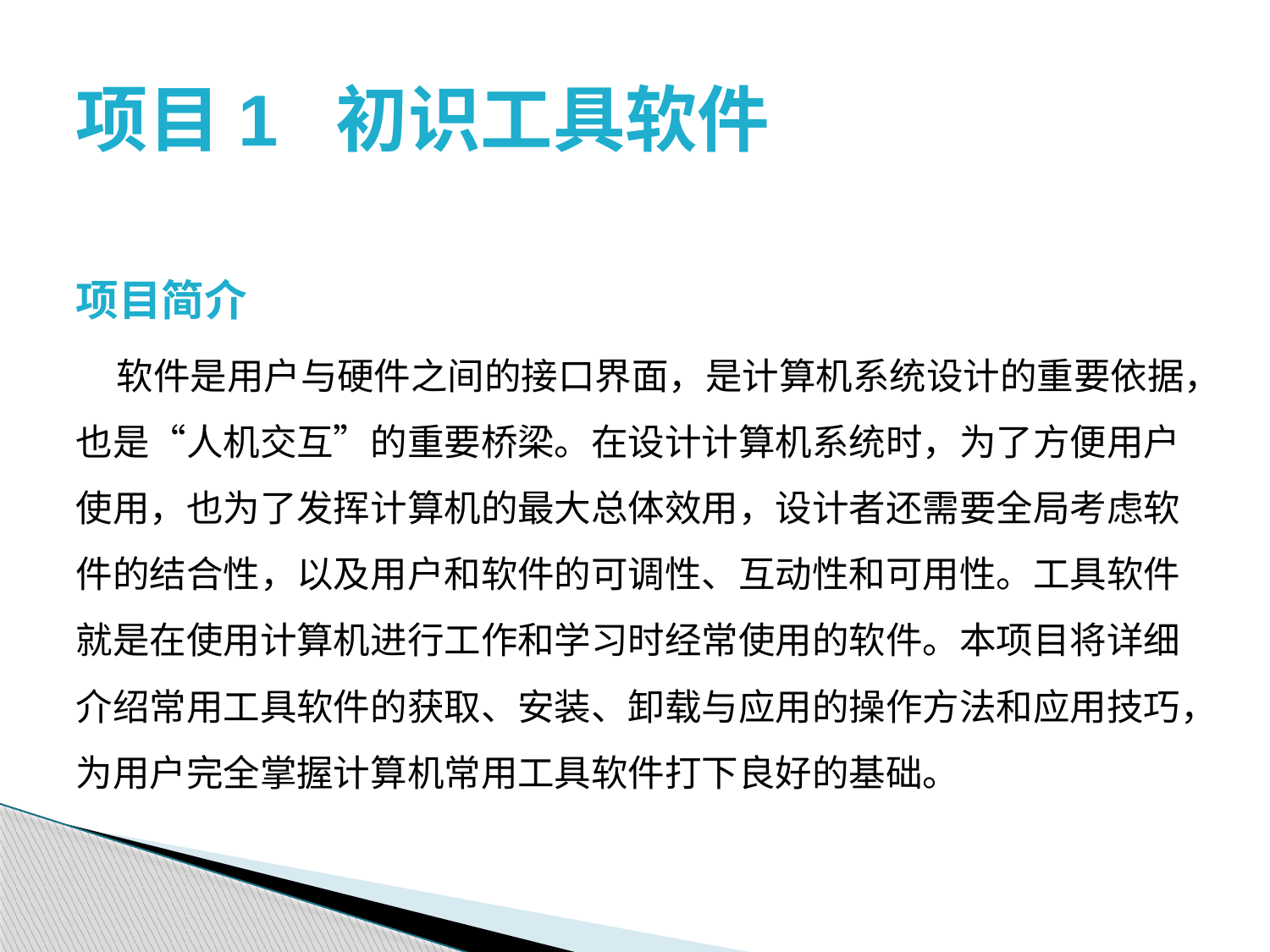

# 项目1  初识工具软件
项目简介
    软件是用户与硬件之间的接口界面，是计算机系统设计的重要依据，也是“人机交互”的重要桥梁。在设计计算机系统时，为了方便用户使用，也为了发挥计算机的最大总体效用，设计者还需要全局考虑软件的结合性，以及用户和软件的可调性、互动性和可用性。工具软件就是在使用计算机进行工作和学习时经常使用的软件。本项目将详细介绍常用工具软件的获取、安装、卸载与应用的操作方法和应用技巧，为用户完全掌握计算机常用工具软件打下良好的基础。